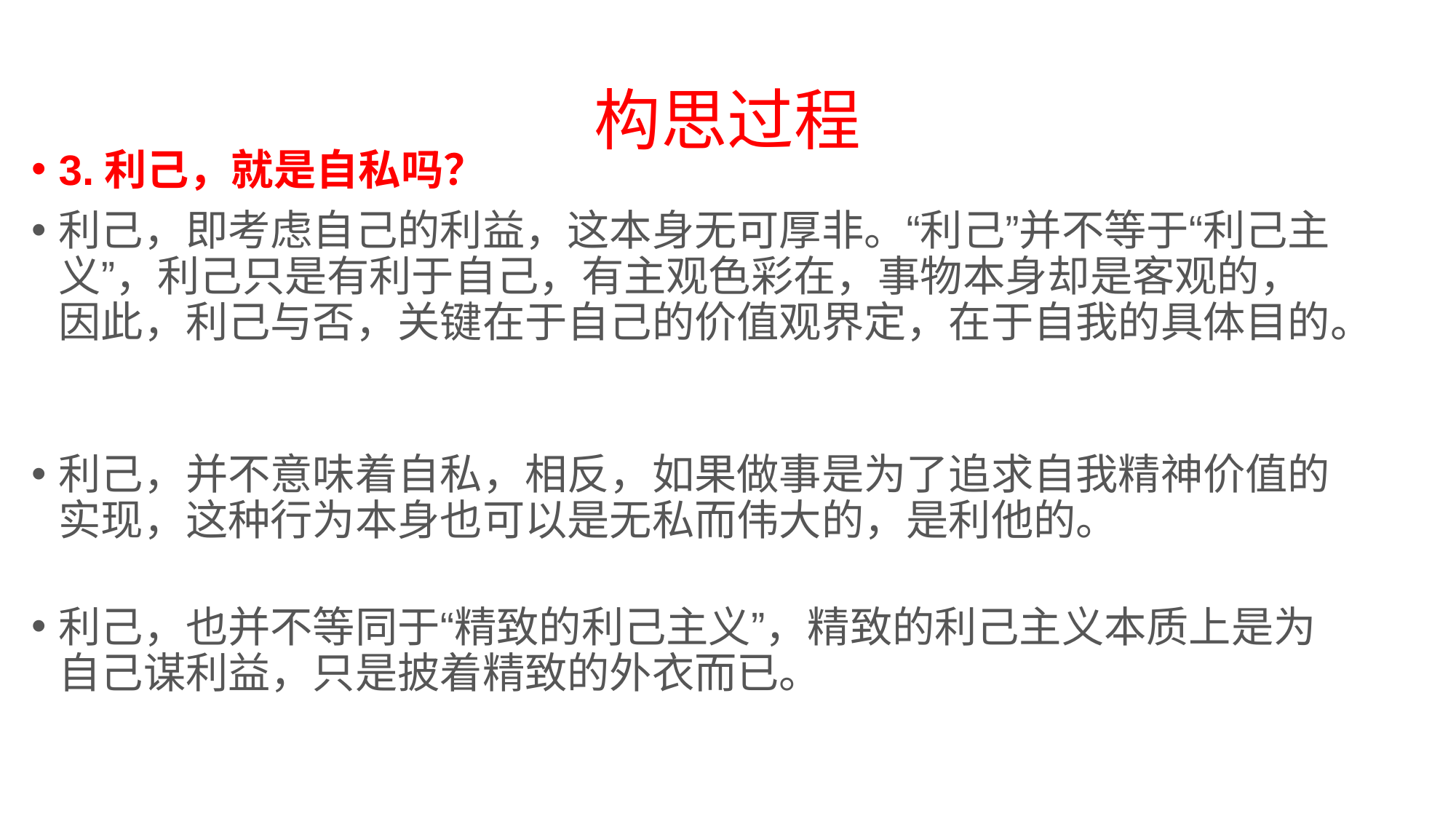

# 构思过程
3.利己，就是自私吗？
利己，即考虑自己的利益，这本身无可厚非。“利己”并不等于“利己主义”，利己只是有利于自己，有主观色彩在，事物本身却是客观的，因此，利己与否，关键在于自己的价值观界定，在于自我的具体目的。
利己，并不意味着自私，相反，如果做事是为了追求自我精神价值的实现，这种行为本身也可以是无私而伟大的，是利他的。
利己，也并不等同于“精致的利己主义”，精致的利己主义本质上是为自己谋利益，只是披着精致的外衣而已。